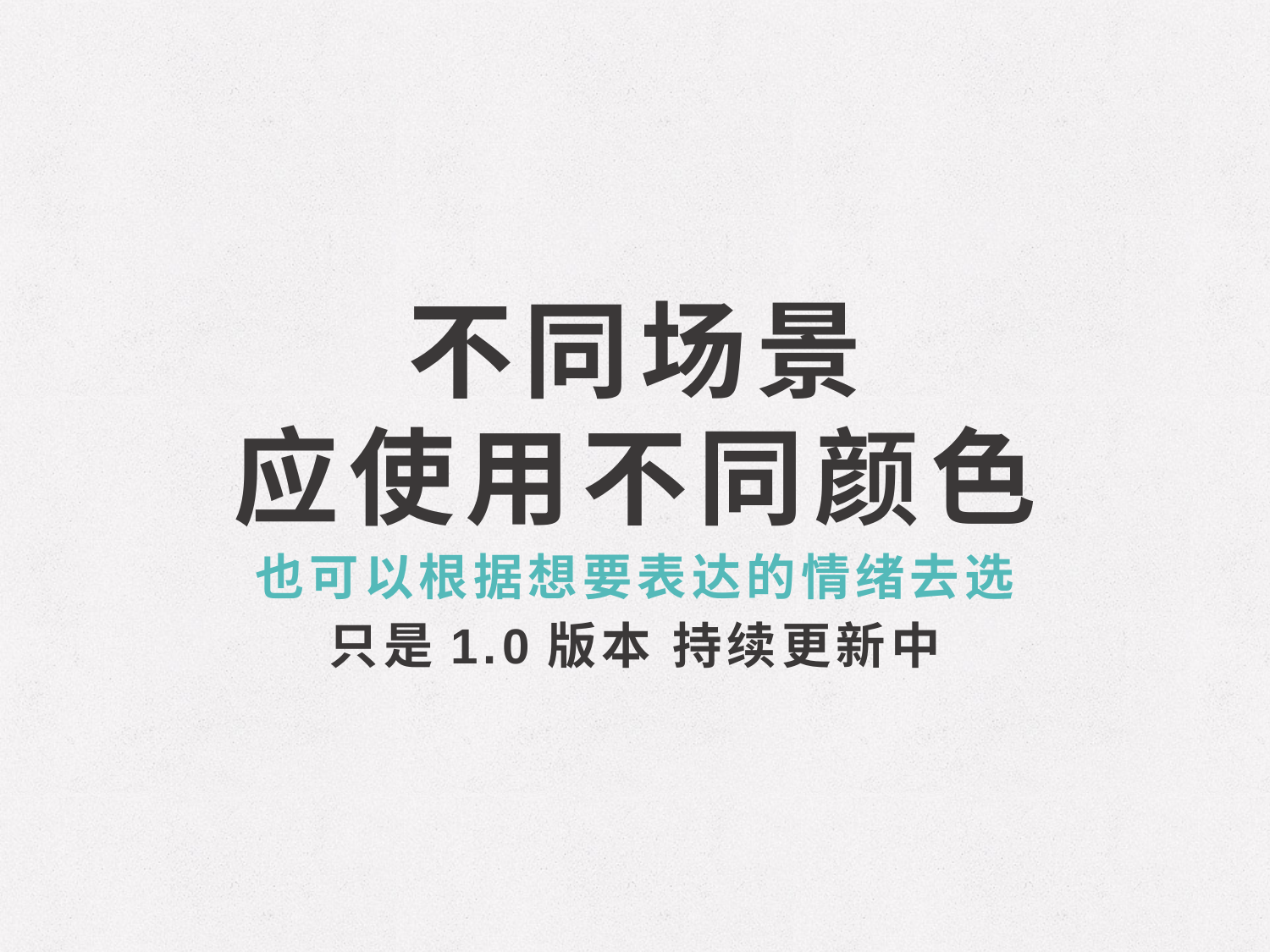

不同场景
应使用不同颜色
也可以根据想要表达的情绪去选
只是1.0版本 持续更新中